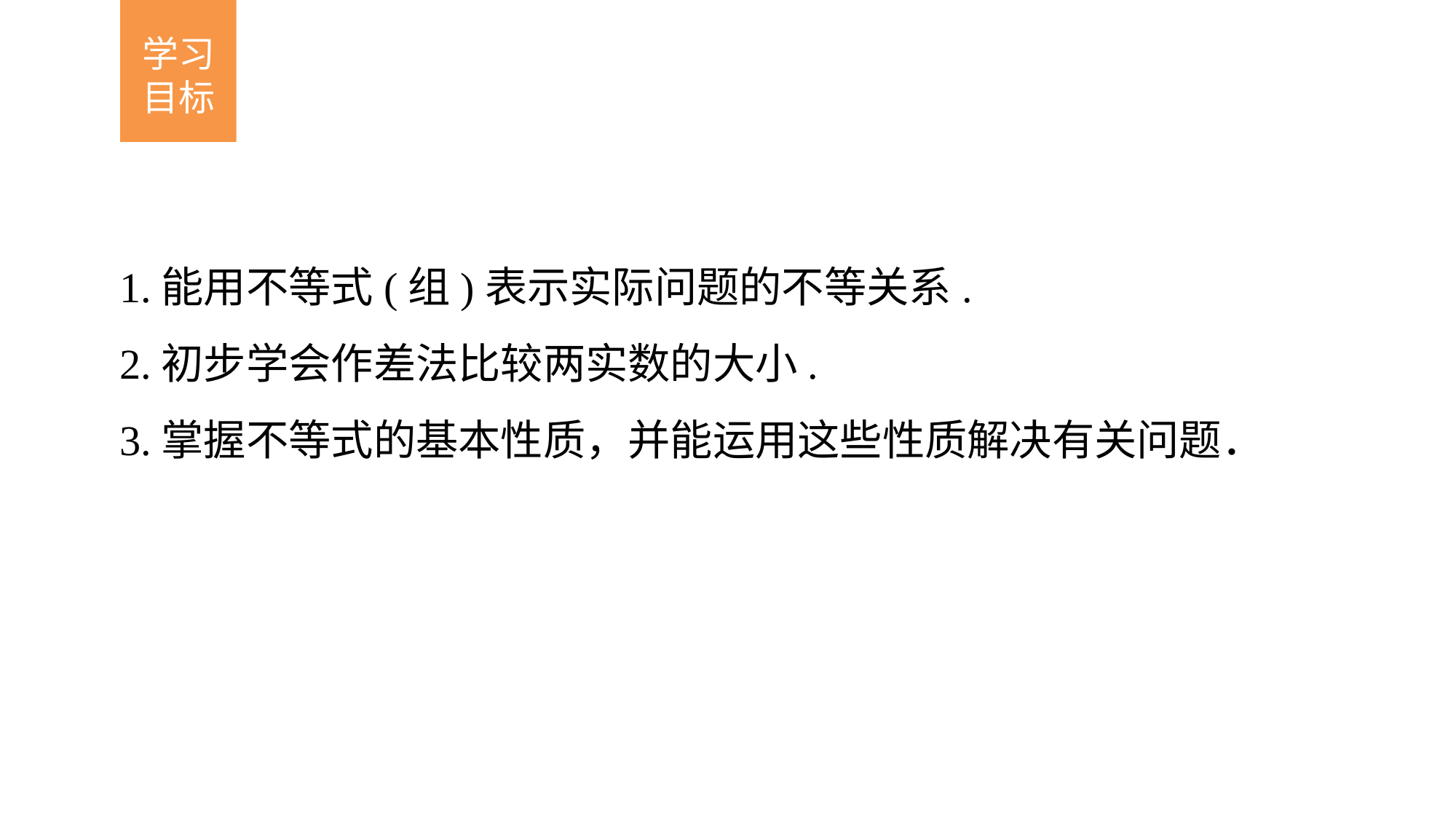

学习目标
1.能用不等式(组)表示实际问题的不等关系.
2.初步学会作差法比较两实数的大小.
3.掌握不等式的基本性质，并能运用这些性质解决有关问题．